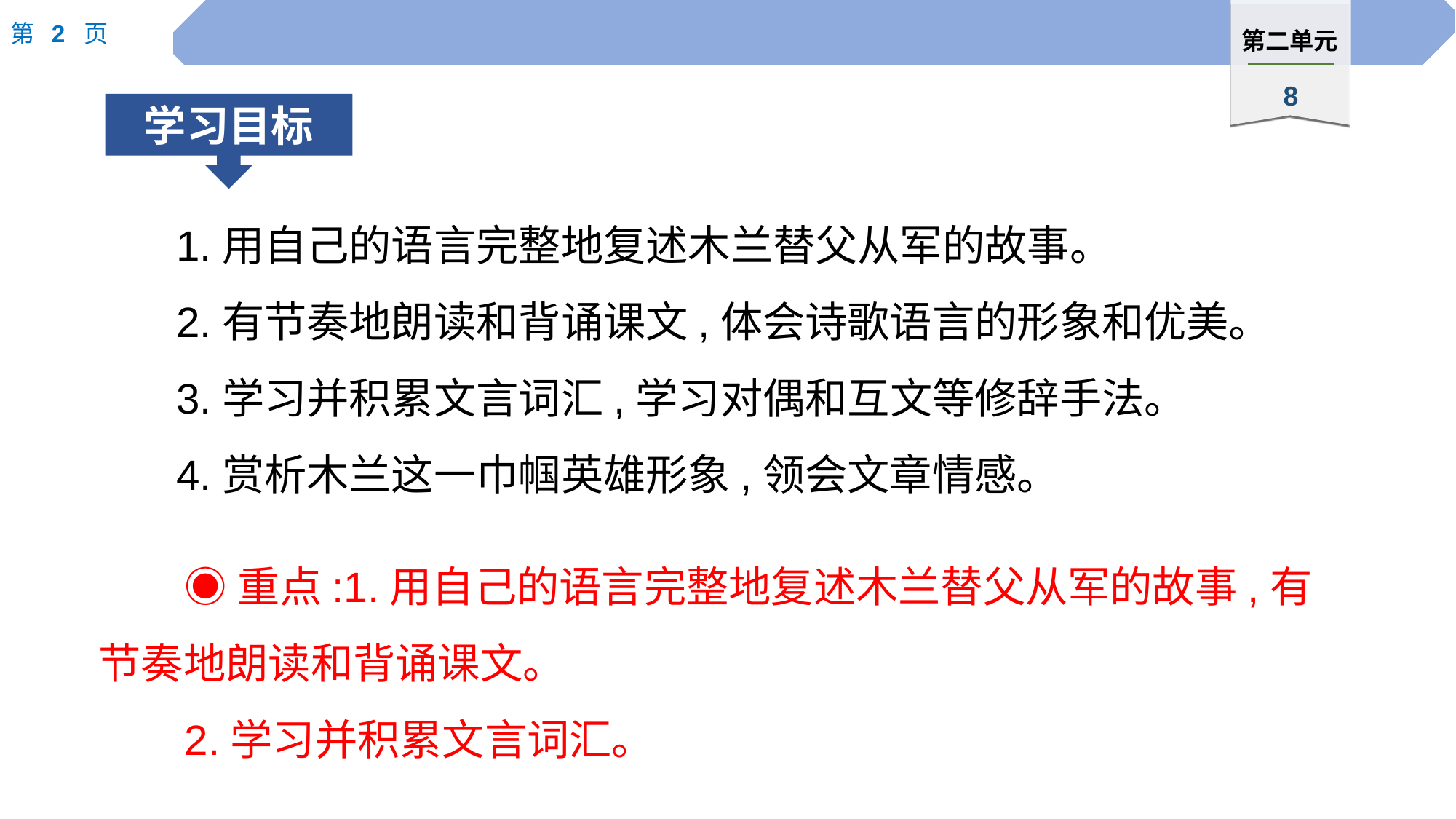

1.用自己的语言完整地复述木兰替父从军的故事。
2.有节奏地朗读和背诵课文,体会诗歌语言的形象和优美。
3.学习并积累文言词汇,学习对偶和互文等修辞手法。
4.赏析木兰这一巾帼英雄形象,领会文章情感。

◉重点:1.用自己的语言完整地复述木兰替父从军的故事,有节奏地朗读和背诵课文。
2.学习并积累文言词汇。